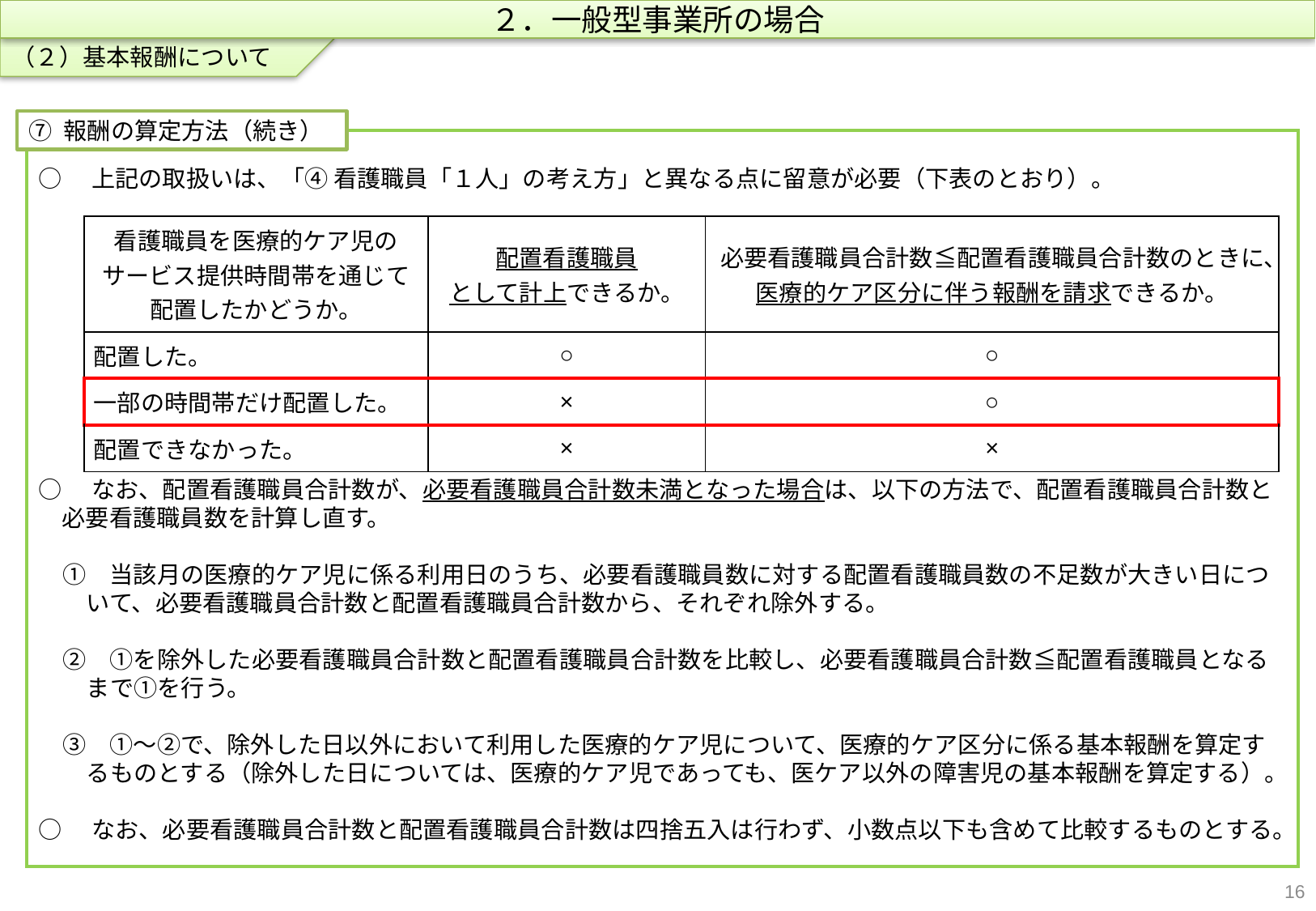

（２）基本報酬について
２．一般型事業所の場合
⑦ 報酬の算定方法（続き）
○　上記の取扱いは、「④ 看護職員「１人」の考え方」と異なる点に留意が必要（下表のとおり）。

○　なお、配置看護職員合計数が、必要看護職員合計数未満となった場合は、以下の方法で、配置看護職員合計数と必要看護職員数を計算し直す。

　①　当該月の医療的ケア児に係る利用日のうち、必要看護職員数に対する配置看護職員数の不足数が大きい日について、必要看護職員合計数と配置看護職員合計数から、それぞれ除外する。

　②　①を除外した必要看護職員合計数と配置看護職員合計数を比較し、必要看護職員合計数≦配置看護職員となるまで①を行う。

　③　①～②で、除外した日以外において利用した医療的ケア児について、医療的ケア区分に係る基本報酬を算定するものとする（除外した日については、医療的ケア児であっても、医ケア以外の障害児の基本報酬を算定する）。

○　なお、必要看護職員合計数と配置看護職員合計数は四捨五入は行わず、小数点以下も含めて比較するものとする。

| 看護職員を医療的ケア児の サービス提供時間帯を通じて 配置したかどうか。 | 配置看護職員 として計上できるか。 | 必要看護職員合計数≦配置看護職員合計数のときに、 医療的ケア区分に伴う報酬を請求できるか。 |
| --- | --- | --- |
| 配置した。 | ○ | ○ |
| 一部の時間帯だけ配置した。 | × | ○ |
| 配置できなかった。 | × | × |
16